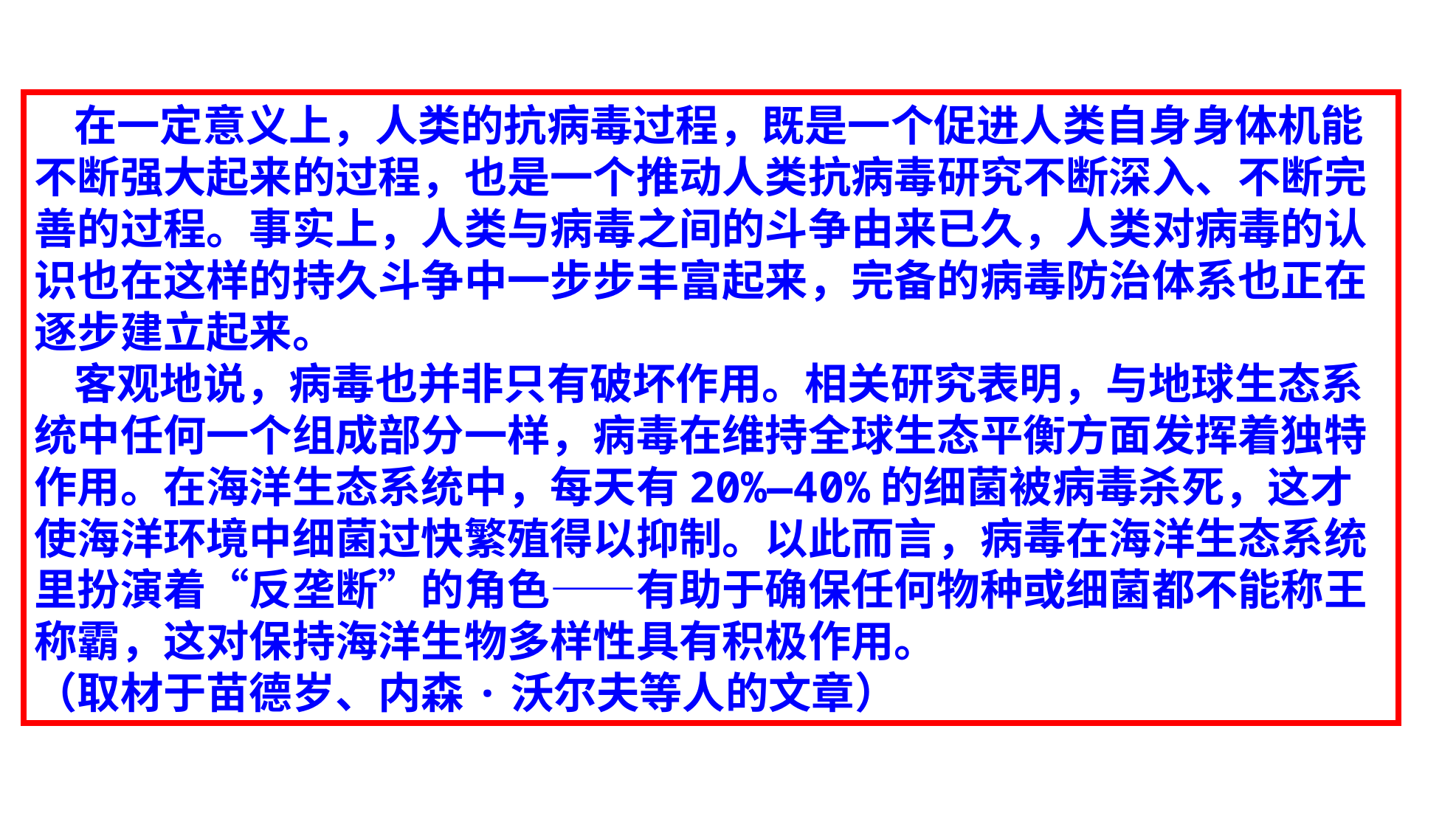

在一定意义上，人类的抗病毒过程，既是一个促进人类自身身体机能不断强大起来的过程，也是一个推动人类抗病毒研究不断深入、不断完善的过程。事实上，人类与病毒之间的斗争由来已久，人类对病毒的认识也在这样的持久斗争中一步步丰富起来，完备的病毒防治体系也正在逐步建立起来。
   客观地说，病毒也并非只有破坏作用。相关研究表明，与地球生态系统中任何一个组成部分一样，病毒在维持全球生态平衡方面发挥着独特作用。在海洋生态系统中，每天有20%—40%的细菌被病毒杀死，这才使海洋环境中细菌过快繁殖得以抑制。以此而言，病毒在海洋生态系统里扮演着“反垄断”的角色——有助于确保任何物种或细菌都不能称王称霸，这对保持海洋生物多样性具有积极作用。
（取材于苗德岁、内森·沃尔夫等人的文章）